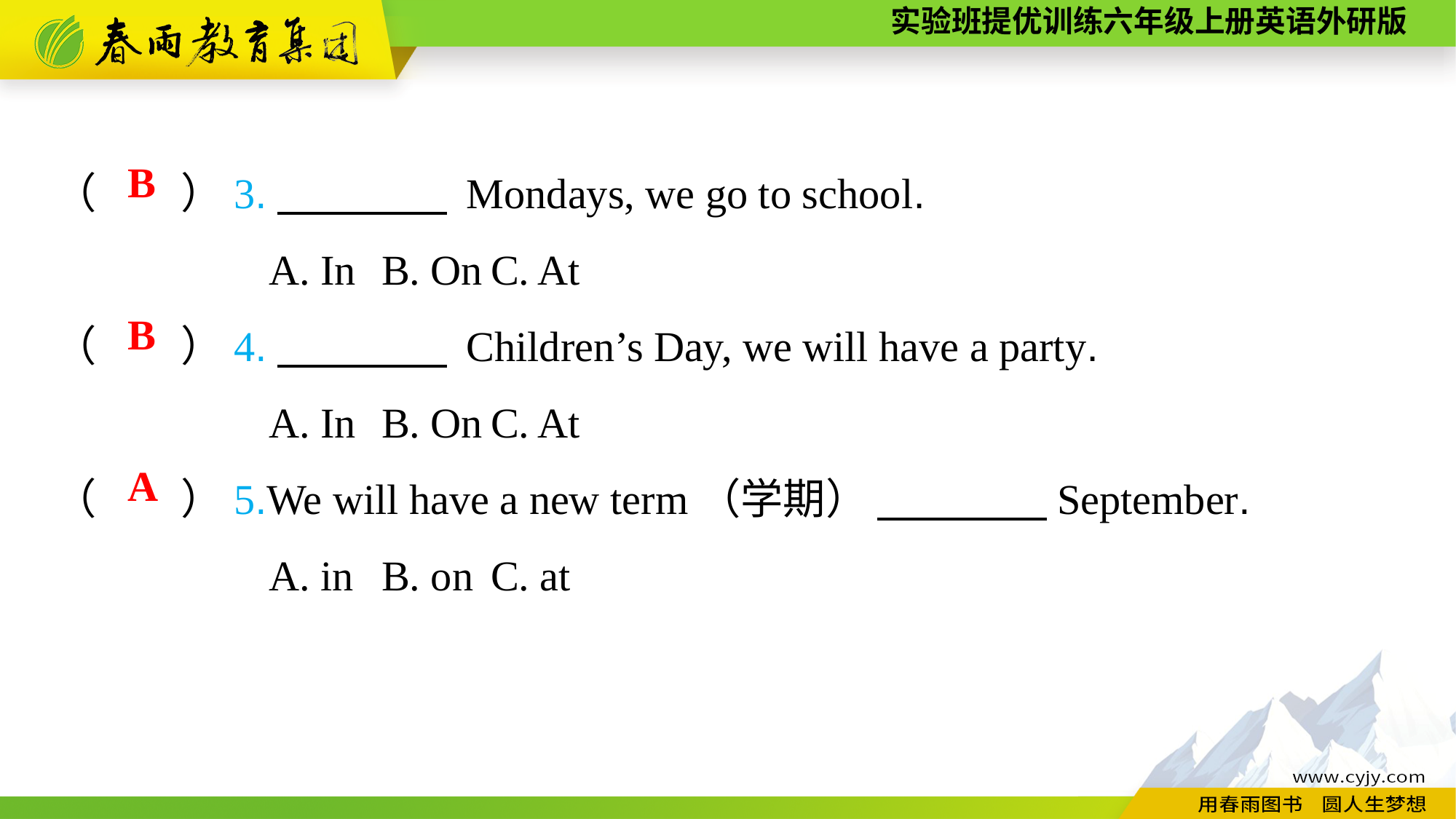

（　　）3.　　　　 Mondays, we go to school.
A. In	B. On	C. At
（　　）4.　　　　 Children’s Day, we will have a party.
A. In	B. On	C. At
（　　）5.We will have a new term（学期） 　　　　September.
A. in	B. on	C. at
B
B
A